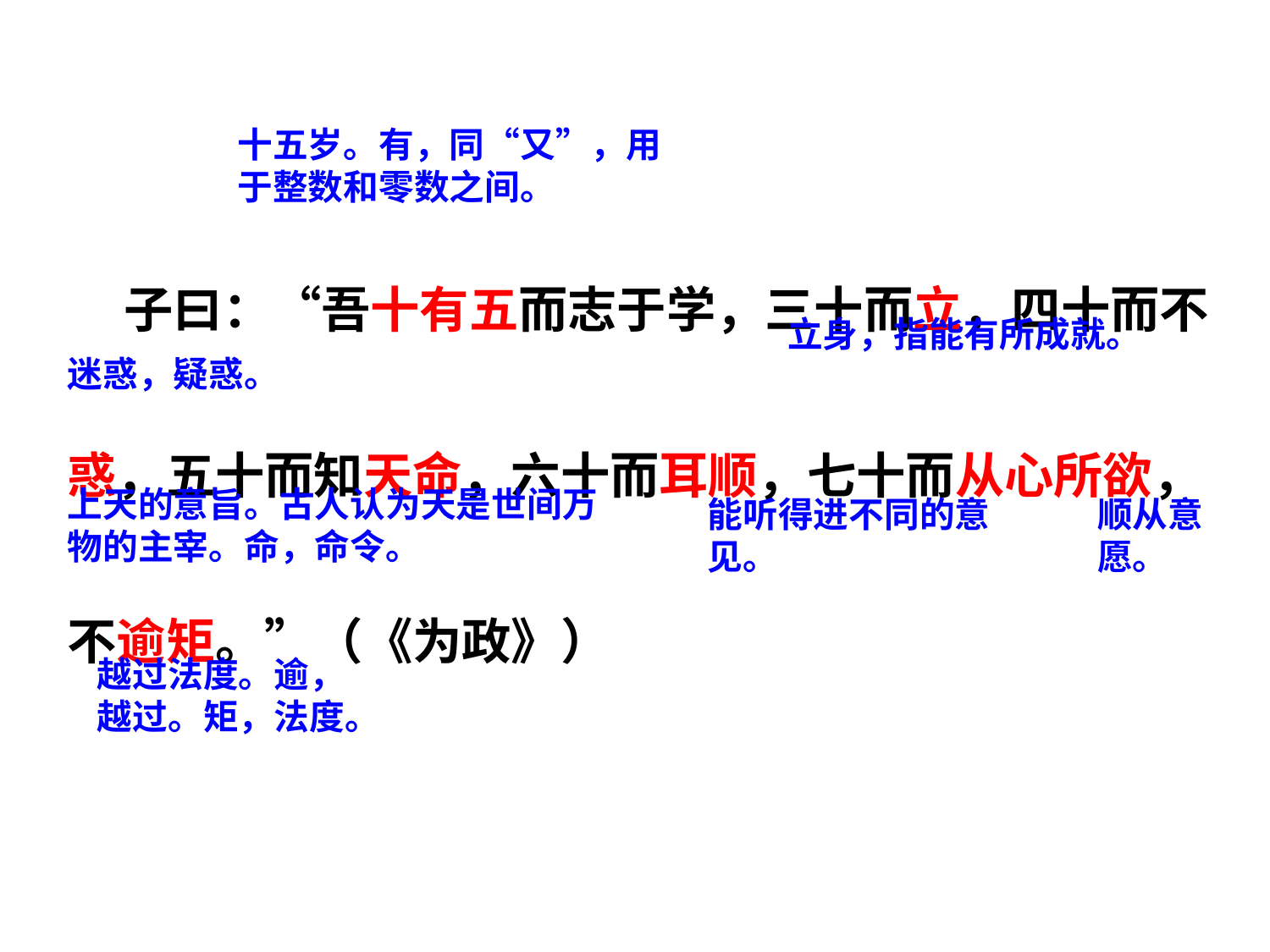

十五岁。有，同“又”，用于整数和零数之间。
    子曰：“吾十有五而志于学，三十而立，四十而不惑，五十而知天命，六十而耳顺，七十而从心所欲，不逾矩。”（《为政》）
立身，指能有所成就。
迷惑，疑惑。
上天的意旨。古人认为天是世间万物的主宰。命，命令。
能听得进不同的意见。
顺从意愿。
越过法度。逾，越过。矩，法度。